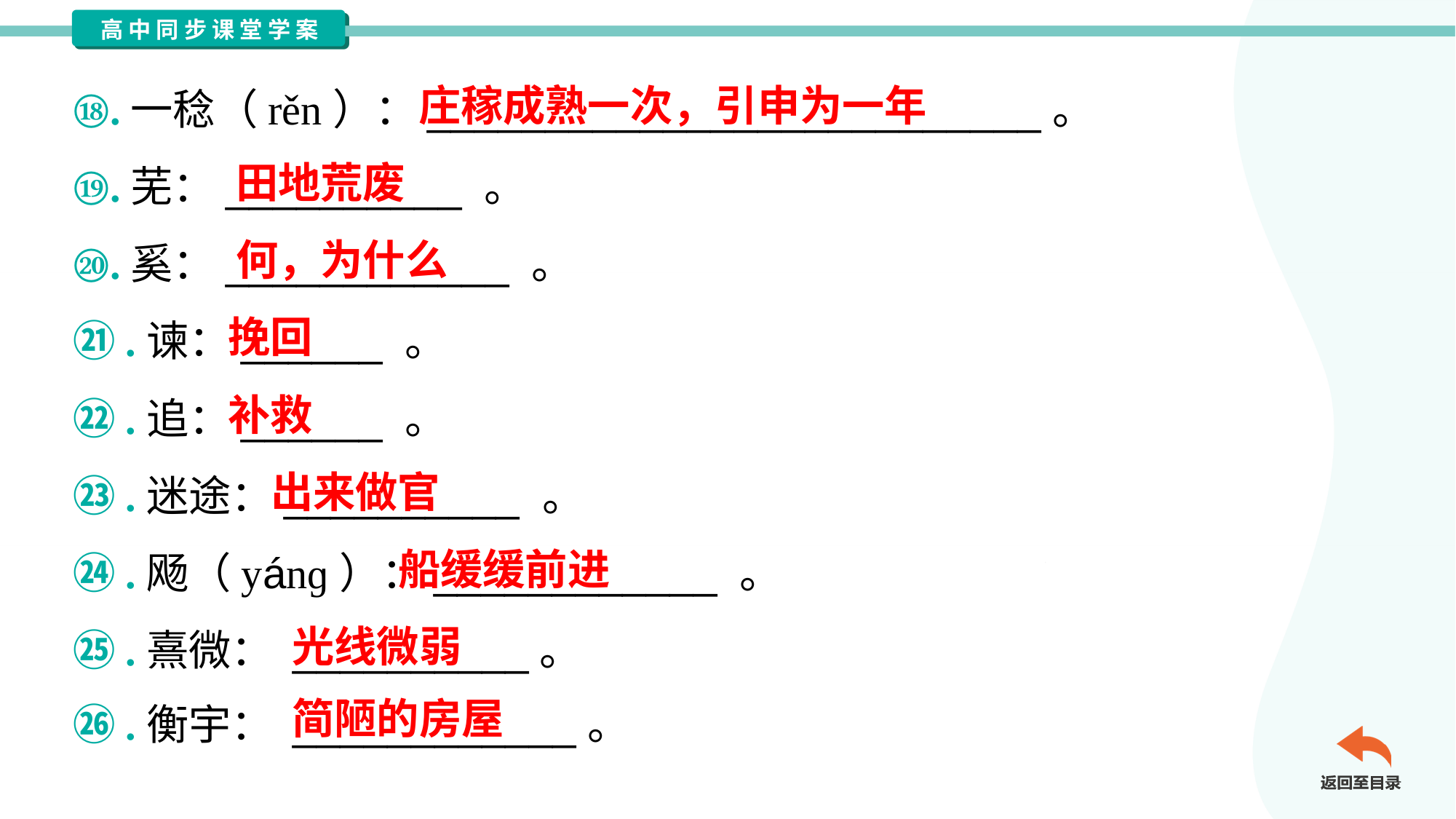

庄稼成熟一次，引申为一年
⑱.一稔（rěn）：__________________________。
⑲.芜：__________ 。
⑳.奚：____________ 。
㉑.谏：______ 。
㉒.追：______ 。
㉓.迷途：__________ 。
㉔.飏（yánɡ）：____________ 。
㉕.熹微： __________。
㉖.衡宇： ____________。
田地荒废
何，为什么
挽回
补救
出来做官
船缓缓前进
光线微弱
简陋的房屋